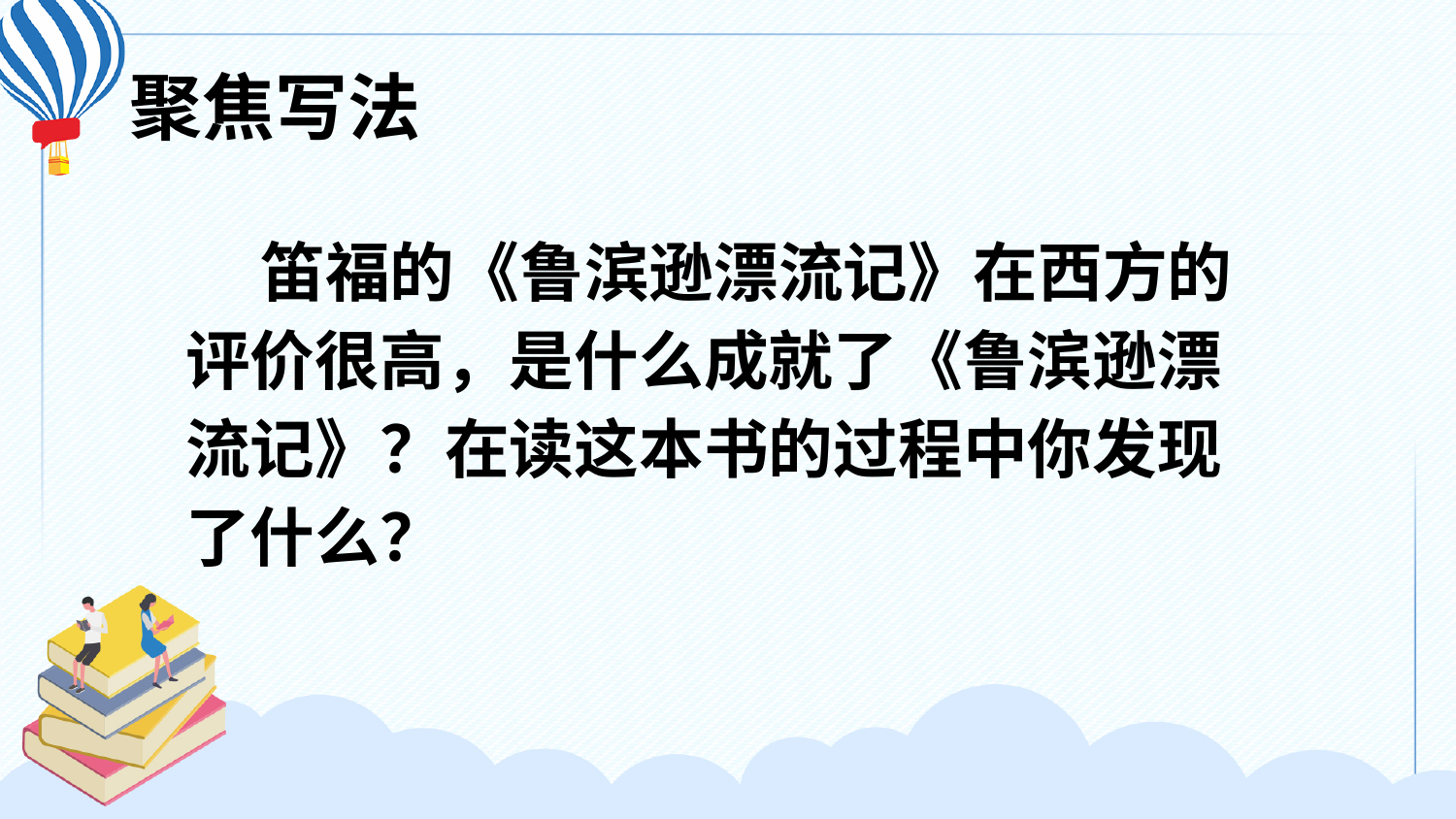

聚焦写法
    笛福的《鲁滨逊漂流记》在西方的评价很高，是什么成就了《鲁滨逊漂流记》？在读这本书的过程中你发现了什么？